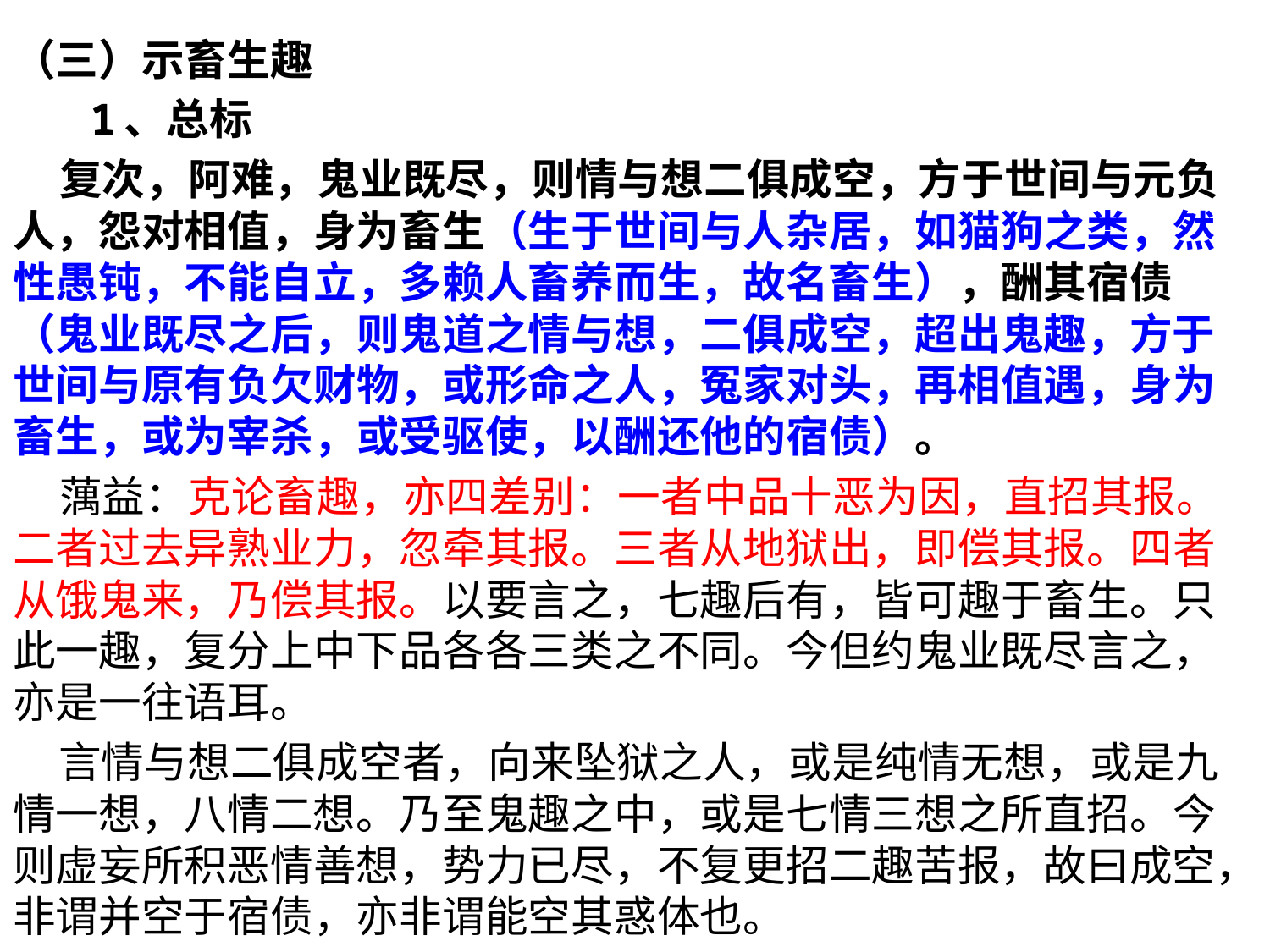

（三）示畜生趣
   1、总标
    复次，阿难，鬼业既尽，则情与想二俱成空，方于世间与元负人，怨对相值，身为畜生（生于世间与人杂居，如猫狗之类，然性愚钝，不能自立，多赖人畜养而生，故名畜生），酬其宿债（鬼业既尽之后，则鬼道之情与想，二俱成空，超出鬼趣，方于世间与原有负欠财物，或形命之人，冤家对头，再相值遇，身为畜生，或为宰杀，或受驱使，以酬还他的宿债）。
    蕅益：克论畜趣，亦四差别：一者中品十恶为因，直招其报。二者过去异熟业力，忽牵其报。三者从地狱出，即偿其报。四者从饿鬼来，乃偿其报。以要言之，七趣后有，皆可趣于畜生。只此一趣，复分上中下品各各三类之不同。今但约鬼业既尽言之，亦是一往语耳。
    言情与想二俱成空者，向来坠狱之人，或是纯情无想，或是九情一想，八情二想。乃至鬼趣之中，或是七情三想之所直招。今则虚妄所积恶情善想，势力已尽，不复更招二趣苦报，故曰成空，非谓并空于宿债，亦非谓能空其惑体也。